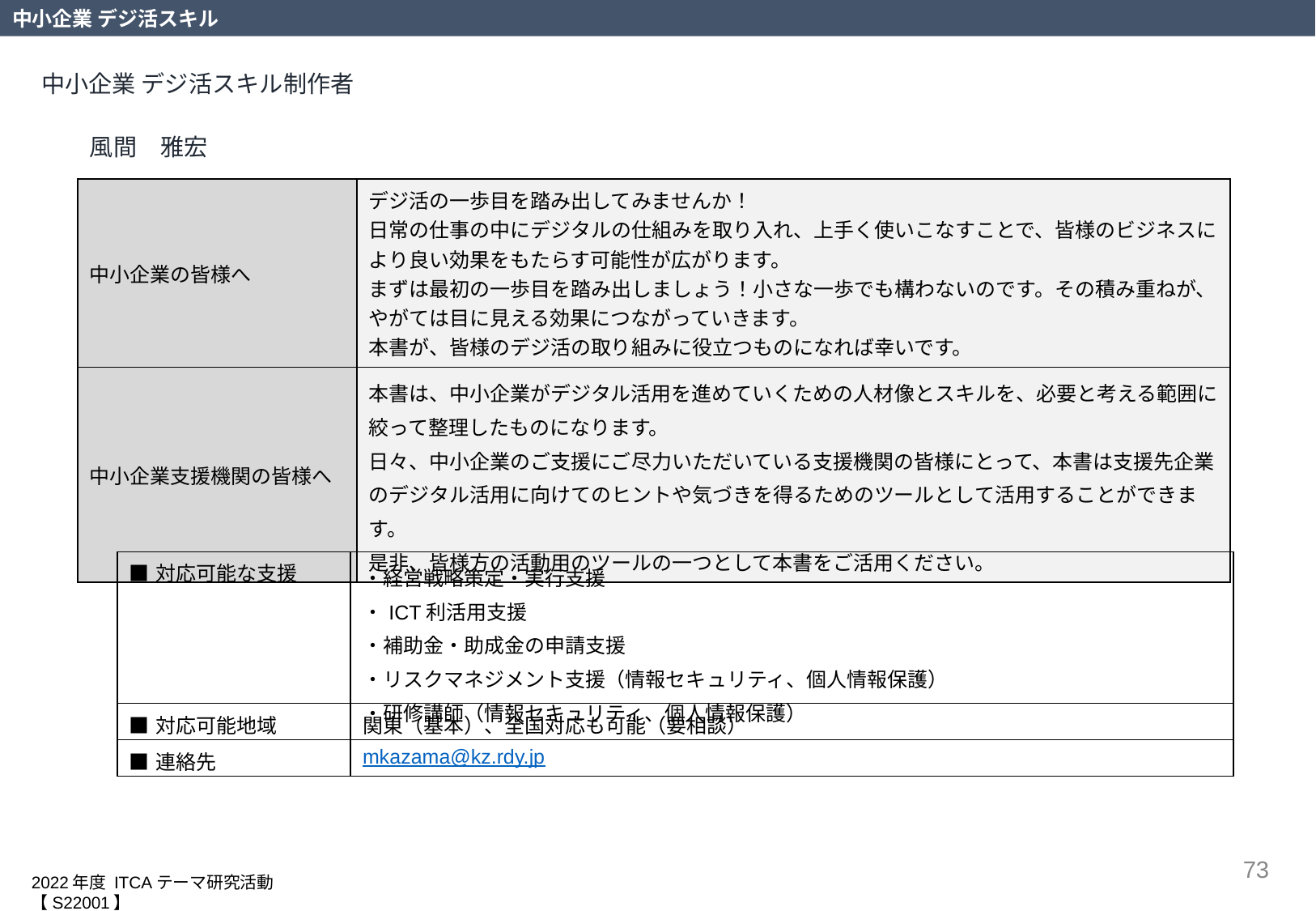

中小企業 デジ活スキル
中小企業 デジ活スキル制作者
風間　雅宏
| 中小企業の皆様へ | デジ活の一歩目を踏み出してみませんか！ 日常の仕事の中にデジタルの仕組みを取り入れ、上手く使いこなすことで、皆様のビジネスにより良い効果をもたらす可能性が広がります。 まずは最初の一歩目を踏み出しましょう！小さな一歩でも構わないのです。その積み重ねが、やがては目に見える効果につながっていきます。 本書が、皆様のデジ活の取り組みに役立つものになれば幸いです。 |
| --- | --- |
| 中小企業支援機関の皆様へ | 本書は、中小企業がデジタル活用を進めていくための人材像とスキルを、必要と考える範囲に絞って整理したものになります。 日々、中小企業のご支援にご尽力いただいている支援機関の皆様にとって、本書は支援先企業のデジタル活用に向けてのヒントや気づきを得るためのツールとして活用することができます。 是非、皆様方の活動用のツールの一つとして本書をご活用ください。 |
| ■対応可能な支援 | ・経営戦略策定・実行支援 ・ICT利活用支援 ・補助金・助成金の申請支援 ・リスクマネジメント支援（情報セキュリティ、個人情報保護） ・研修講師（情報セキュリティ、個人情報保護） |
| --- | --- |
| ■対応可能地域 | 関東（基本）、全国対応も可能（要相談） |
| ■連絡先 | mkazama@kz.rdy.jp |
73